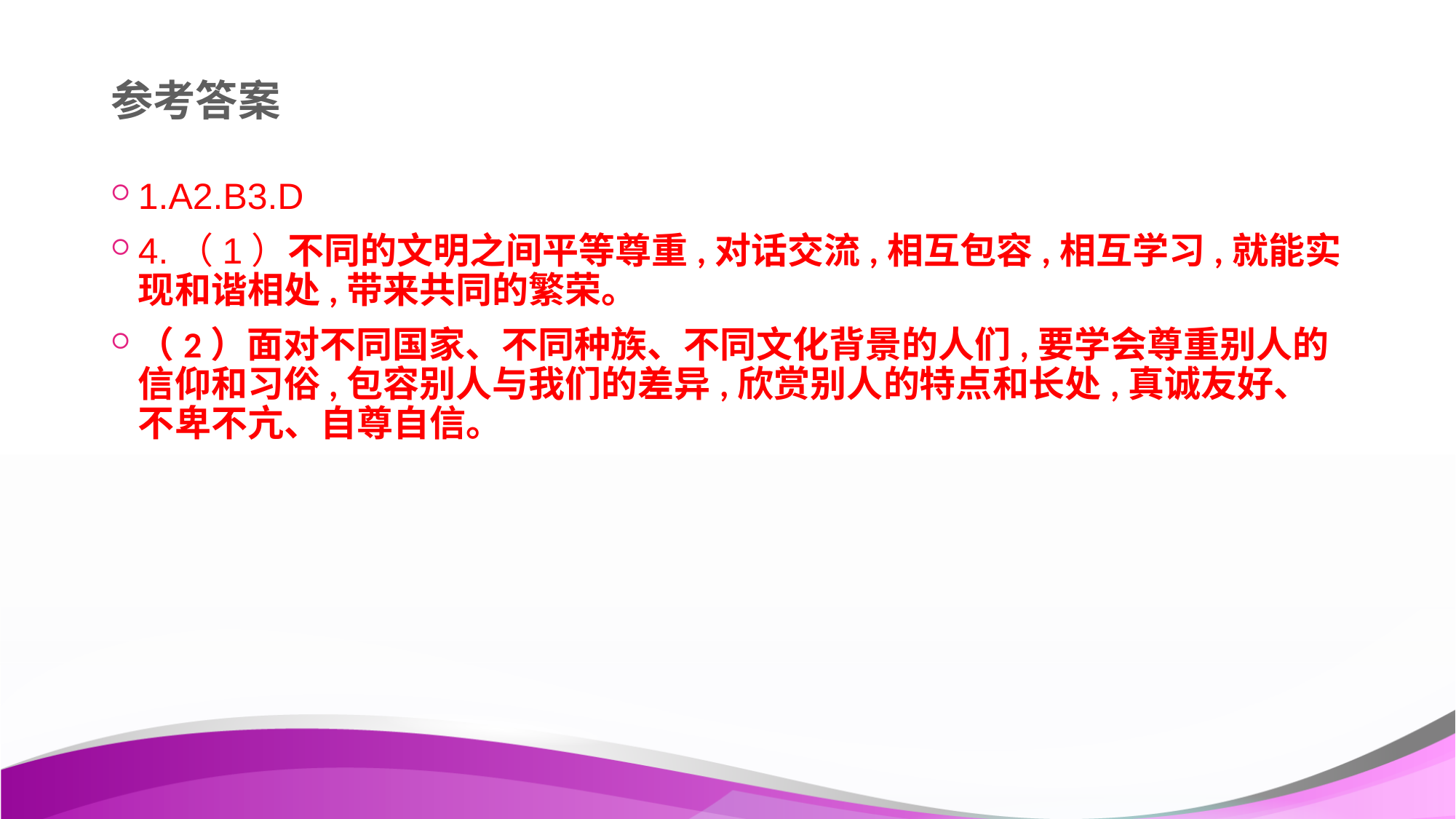

# 参考答案
1.A2.B3.D
4.（1）不同的文明之间平等尊重,对话交流,相互包容,相互学习,就能实现和谐相处,带来共同的繁荣。
（2）面对不同国家、不同种族、不同文化背景的人们,要学会尊重别人的信仰和习俗,包容别人与我们的差异,欣赏别人的特点和长处,真诚友好、不卑不亢、自尊自信。